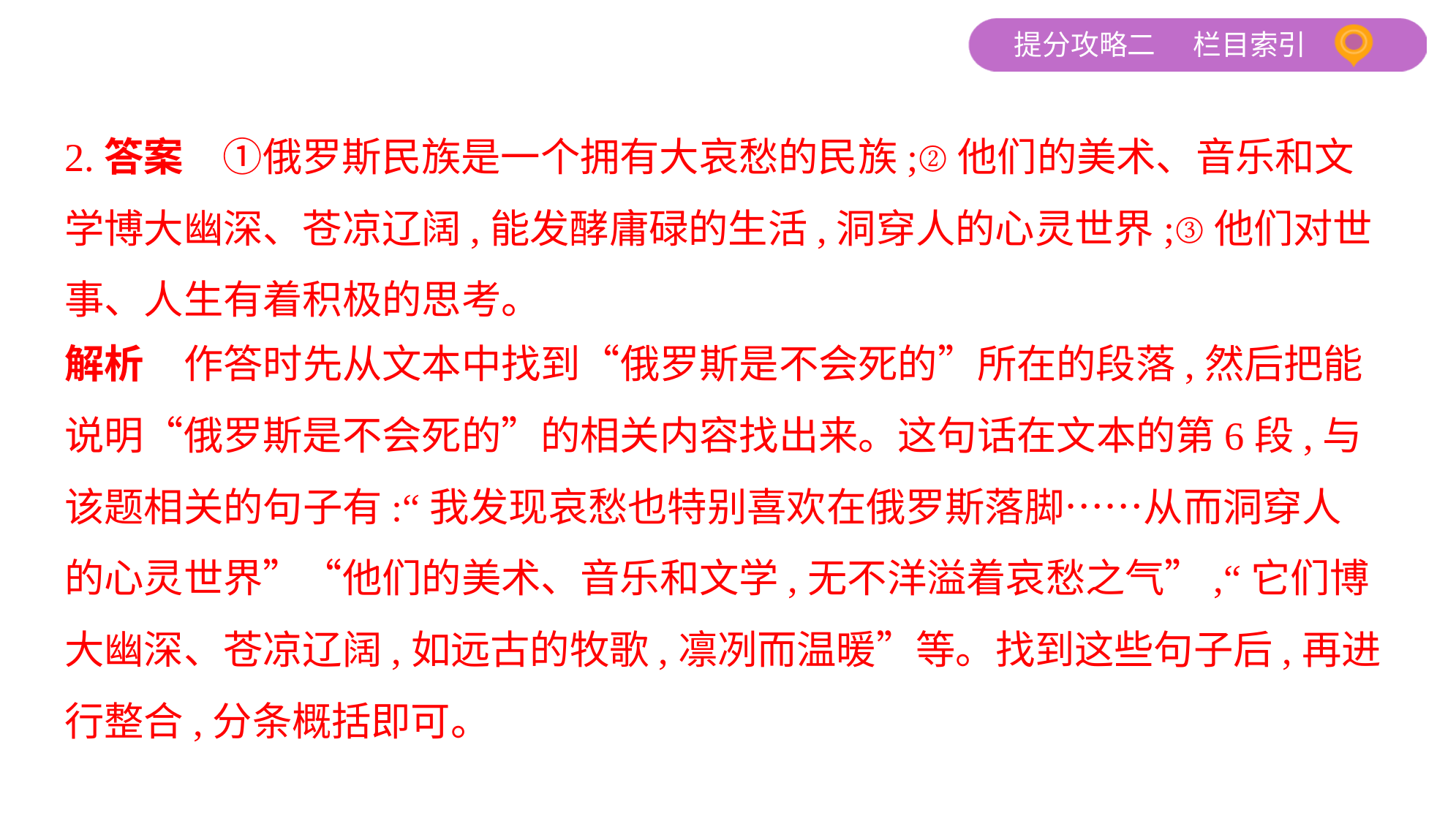

2.答案　①俄罗斯民族是一个拥有大哀愁的民族;②他们的美术、音乐和文
学博大幽深、苍凉辽阔,能发酵庸碌的生活,洞穿人的心灵世界;③他们对世
事、人生有着积极的思考。
解析　作答时先从文本中找到“俄罗斯是不会死的”所在的段落,然后把能
说明“俄罗斯是不会死的”的相关内容找出来。这句话在文本的第6段,与
该题相关的句子有:“我发现哀愁也特别喜欢在俄罗斯落脚……从而洞穿人
的心灵世界”“他们的美术、音乐和文学,无不洋溢着哀愁之气”,“它们博
大幽深、苍凉辽阔,如远古的牧歌,凛冽而温暖”等。找到这些句子后,再进
行整合,分条概括即可。